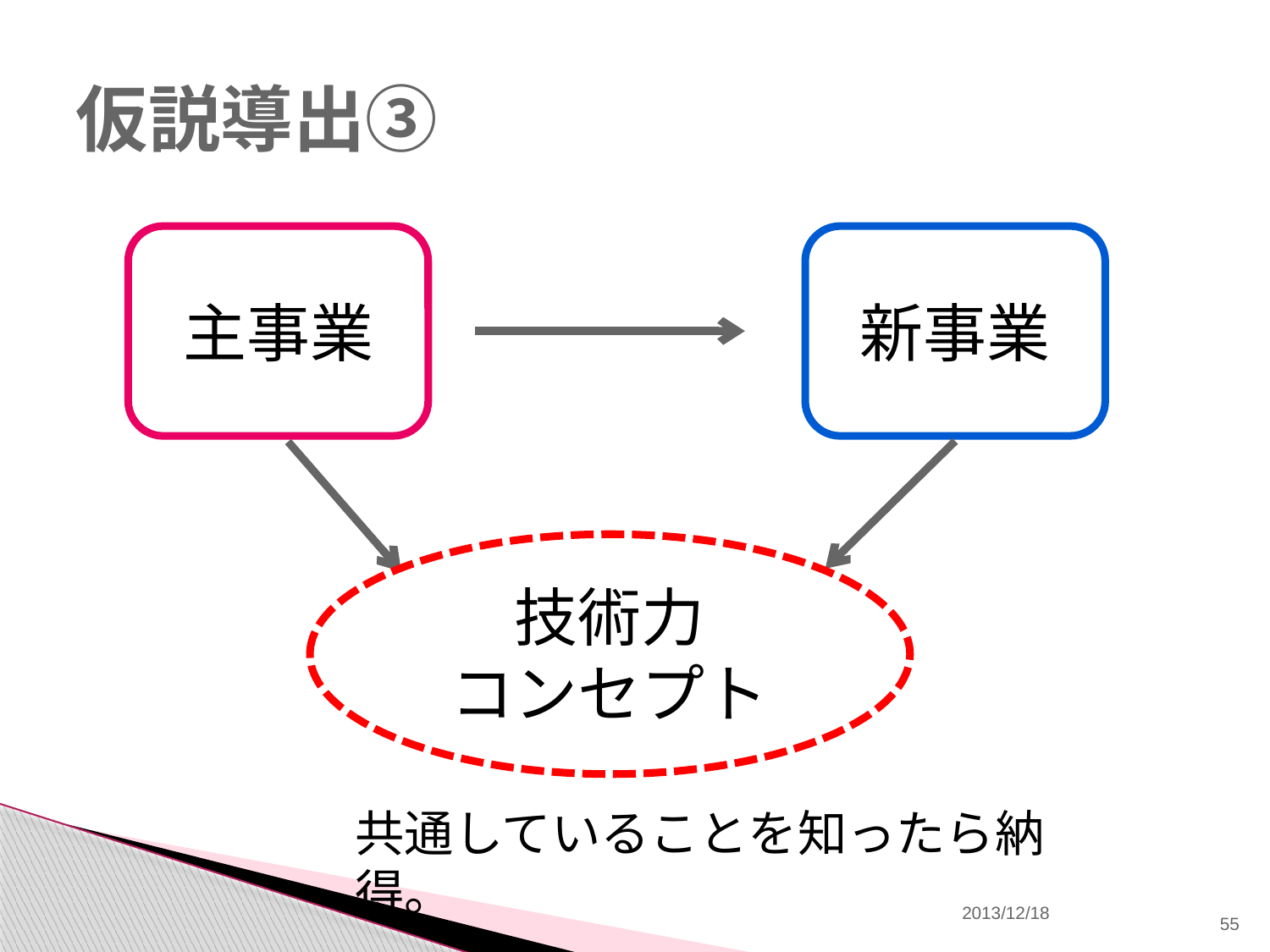

# 仮説導出③
主事業
新事業
技術力
コンセプト
共通していることを知ったら納得。
2013/12/18
55